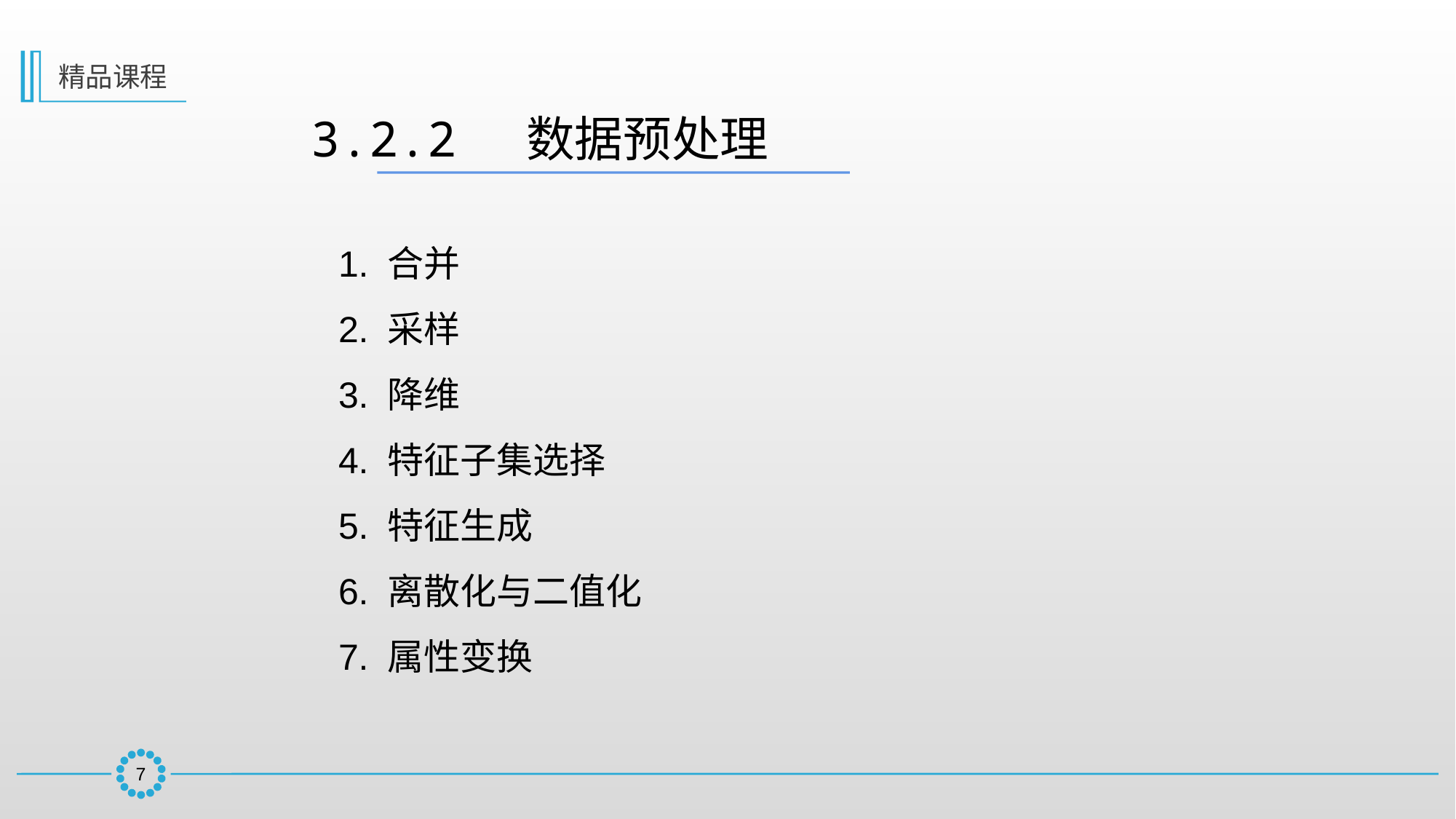

精品课程
3.2.2  数据预处理

1. 合并
2. 采样
3. 降维
4. 特征子集选择
5. 特征生成
6. 离散化与二值化
7. 属性变换

7